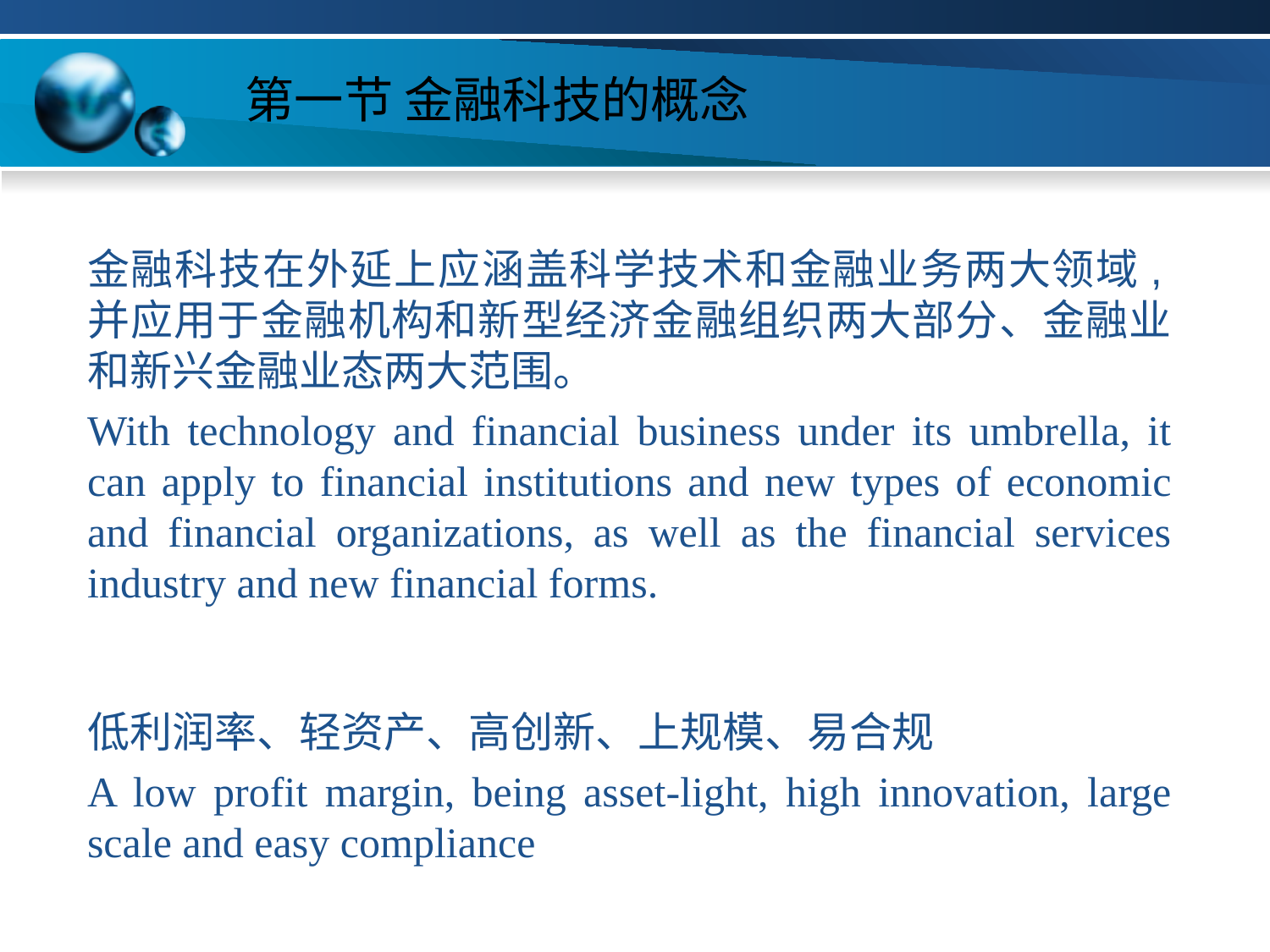

# 第一节 金融科技的概念
金融科技在外延上应涵盖科学技术和金融业务两大领域,并应用于金融机构和新型经济金融组织两大部分、金融业和新兴金融业态两大范围。
With technology and financial business under its umbrella, it can apply to financial institutions and new types of economic and financial organizations, as well as the financial services industry and new financial forms.
低利润率、轻资产、高创新、上规模、易合规
A low profit margin, being asset-light, high innovation, large scale and easy compliance